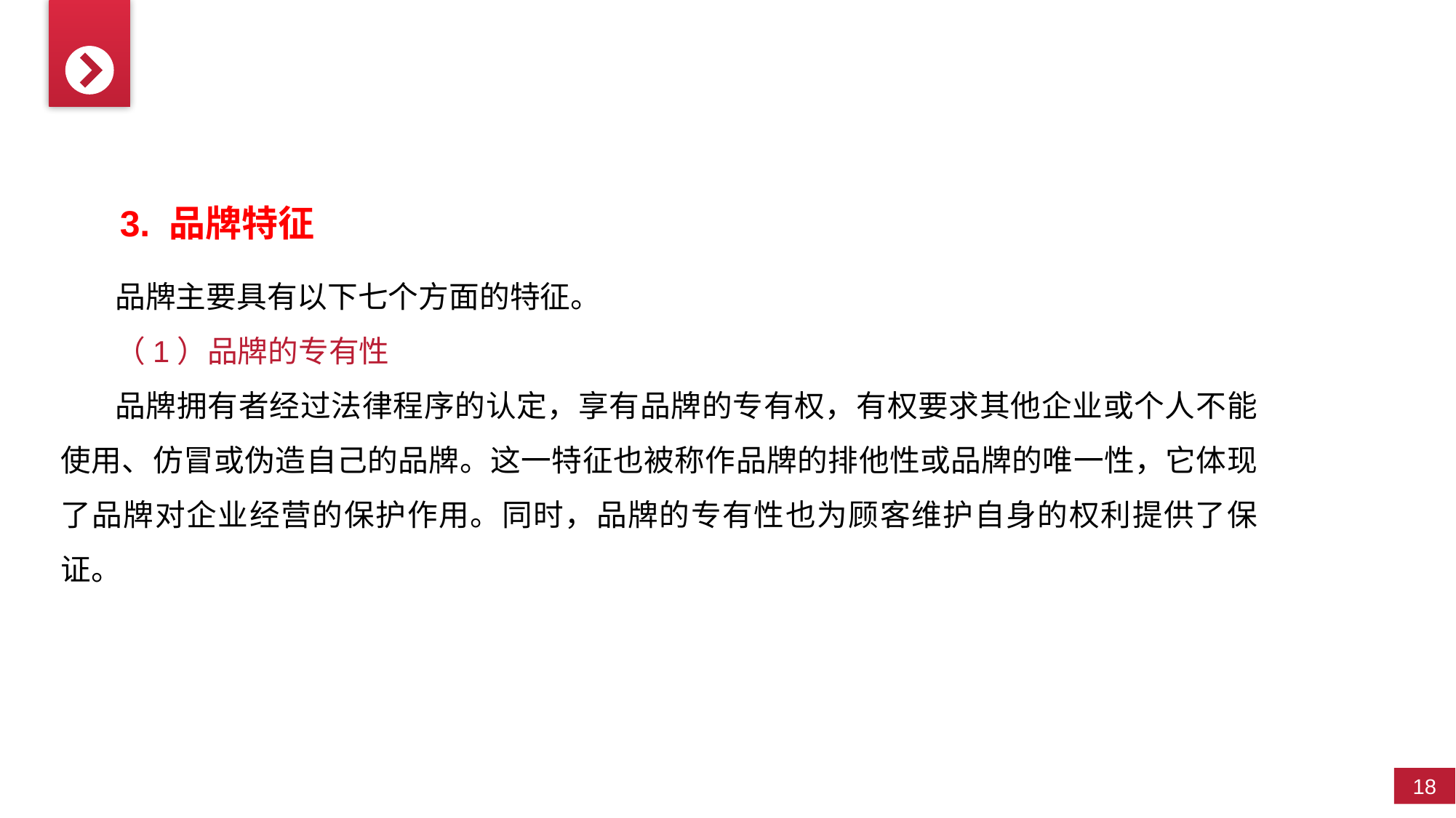

3. 品牌特征
品牌主要具有以下七个方面的特征。
（1）品牌的专有性
品牌拥有者经过法律程序的认定，享有品牌的专有权，有权要求其他企业或个人不能使用、仿冒或伪造自己的品牌。这一特征也被称作品牌的排他性或品牌的唯一性，它体现了品牌对企业经营的保护作用。同时，品牌的专有性也为顾客维护自身的权利提供了保证。